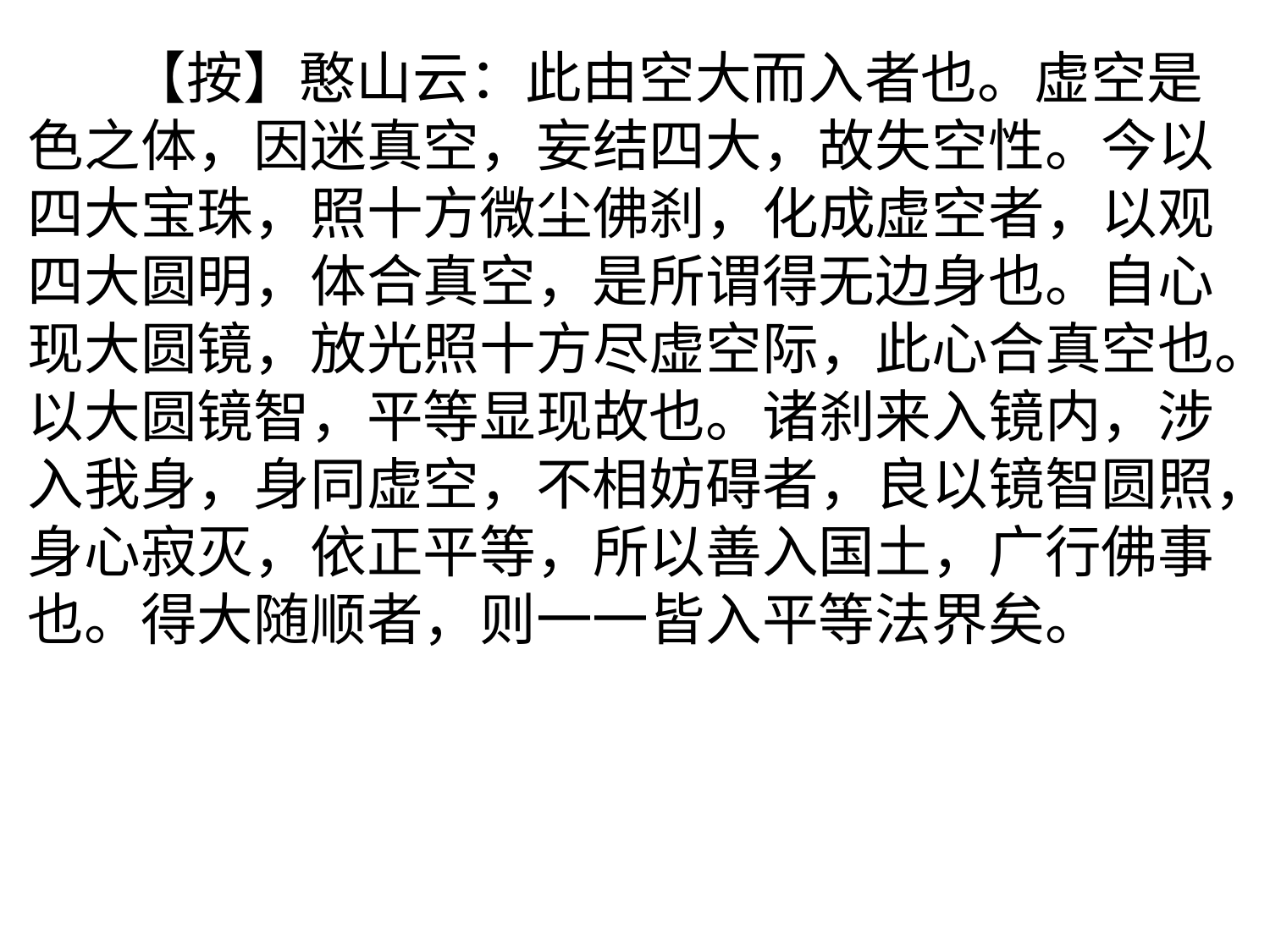

【按】憨山云：此由空大而入者也。虚空是色之体，因迷真空，妄结四大，故失空性。今以四大宝珠，照十方微尘佛刹，化成虚空者，以观四大圆明，体合真空，是所谓得无边身也。自心现大圆镜，放光照十方尽虚空际，此心合真空也。以大圆镜智，平等显现故也。诸刹来入镜内，涉入我身，身同虚空，不相妨碍者，良以镜智圆照，身心寂灭，依正平等，所以善入国土，广行佛事也。得大随顺者，则一一皆入平等法界矣。